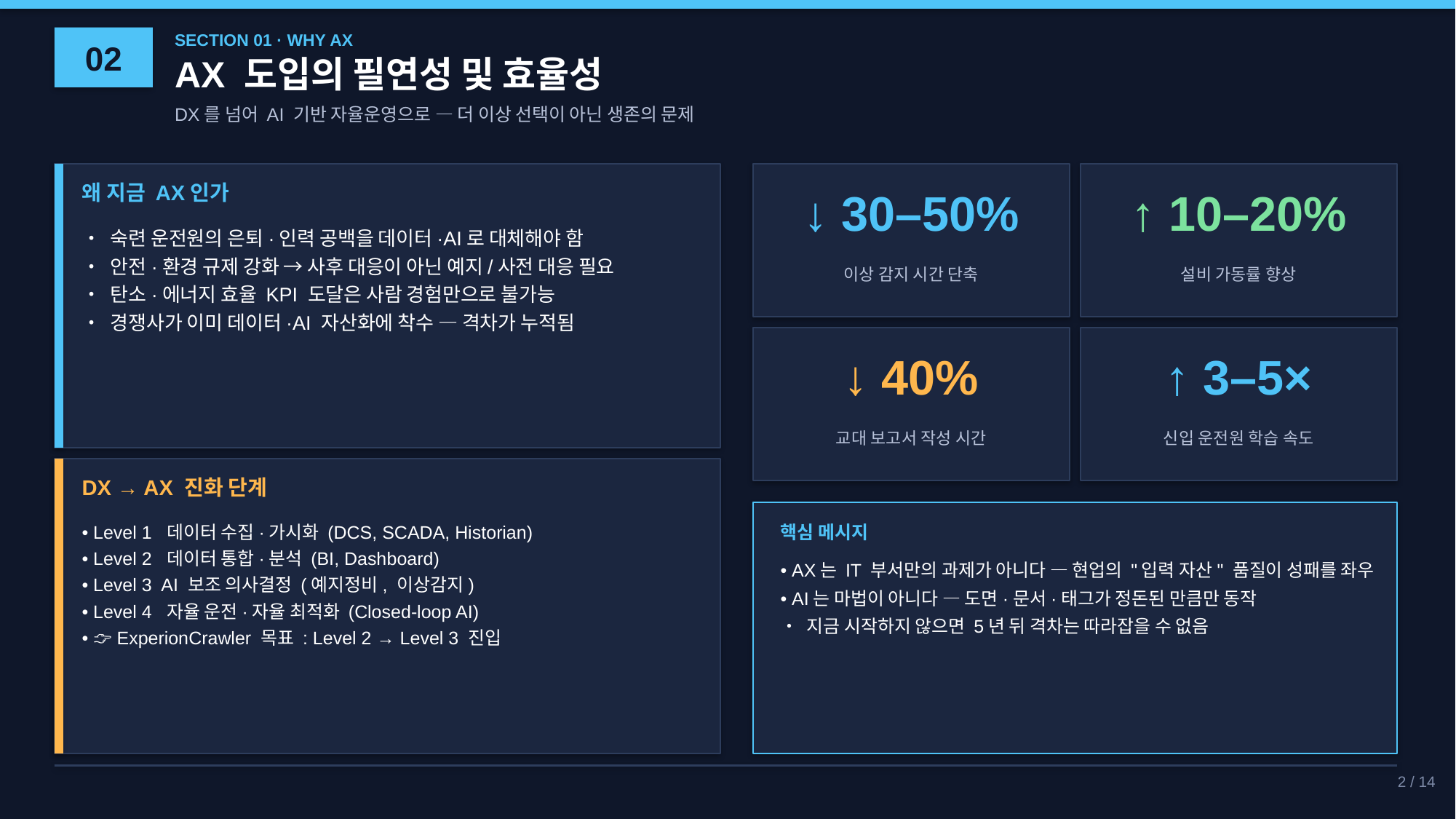

02
SECTION 01 · WHY AX
AX 도입의 필연성 및 효율성
DX를 넘어 AI 기반 자율운영으로 — 더 이상 선택이 아닌 생존의 문제

왜 지금 AX인가
↓ 30–50%
↑ 10–20%
• 숙련 운전원의 은퇴·인력 공백을 데이터·AI로 대체해야 함
• 안전·환경 규제 강화 → 사후 대응이 아닌 예지/사전 대응 필요
• 탄소·에너지 효율 KPI 도달은 사람 경험만으로 불가능
• 경쟁사가 이미 데이터·AI 자산화에 착수 — 격차가 누적됨
이상 감지 시간 단축
설비 가동률 향상

↓ 40%
↑ 3–5×
교대 보고서 작성 시간
신입 운전원 학습 속도

DX → AX 진화 단계

• Level 1  데이터 수집·가시화 (DCS, SCADA, Historian)
• Level 2  데이터 통합·분석 (BI, Dashboard)
• Level 3  AI 보조 의사결정 (예지정비, 이상감지)
• Level 4  자율 운전·자율 최적화 (Closed-loop AI)
• 👉 ExperionCrawler 목표 : Level 2 → Level 3 진입
핵심 메시지
• AX는 IT 부서만의 과제가 아니다 — 현업의 "입력 자산" 품질이 성패를 좌우
• AI는 마법이 아니다 — 도면·문서·태그가 정돈된 만큼만 동작
• 지금 시작하지 않으면 5년 뒤 격차는 따라잡을 수 없음

2 / 14